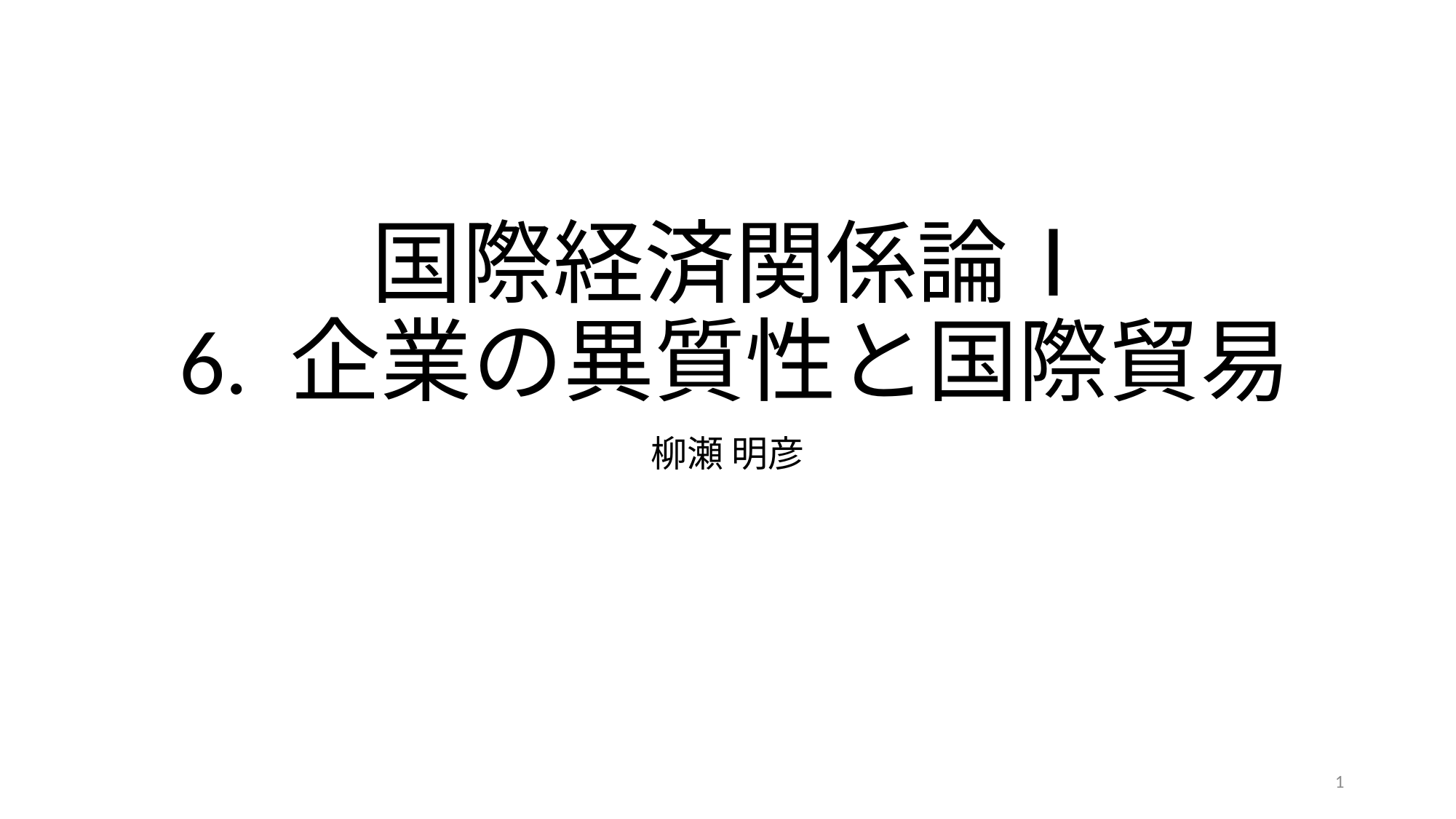

# 国際経済関係論Ⅰ 6. 企業の異質性と国際貿易
柳瀬 明彦
1